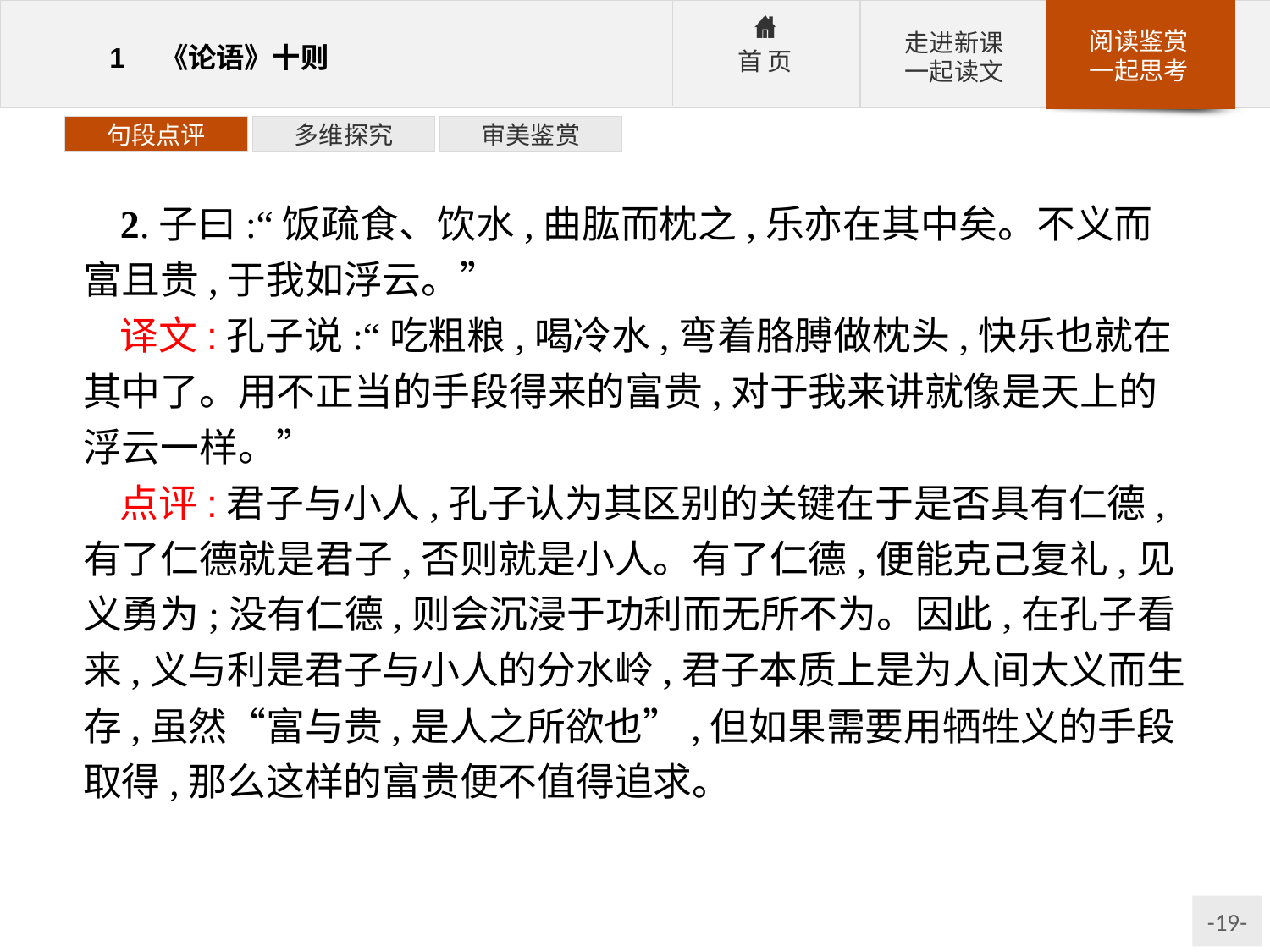

句段点评
多维探究
审美鉴赏
2.子曰:“饭疏食、饮水,曲肱而枕之,乐亦在其中矣。不义而富且贵,于我如浮云。”
译文:孔子说:“吃粗粮,喝冷水,弯着胳膊做枕头,快乐也就在其中了。用不正当的手段得来的富贵,对于我来讲就像是天上的浮云一样。”
点评:君子与小人,孔子认为其区别的关键在于是否具有仁德,有了仁德就是君子,否则就是小人。有了仁德,便能克己复礼,见义勇为;没有仁德,则会沉浸于功利而无所不为。因此,在孔子看来,义与利是君子与小人的分水岭,君子本质上是为人间大义而生存,虽然“富与贵,是人之所欲也”,但如果需要用牺牲义的手段取得,那么这样的富贵便不值得追求。